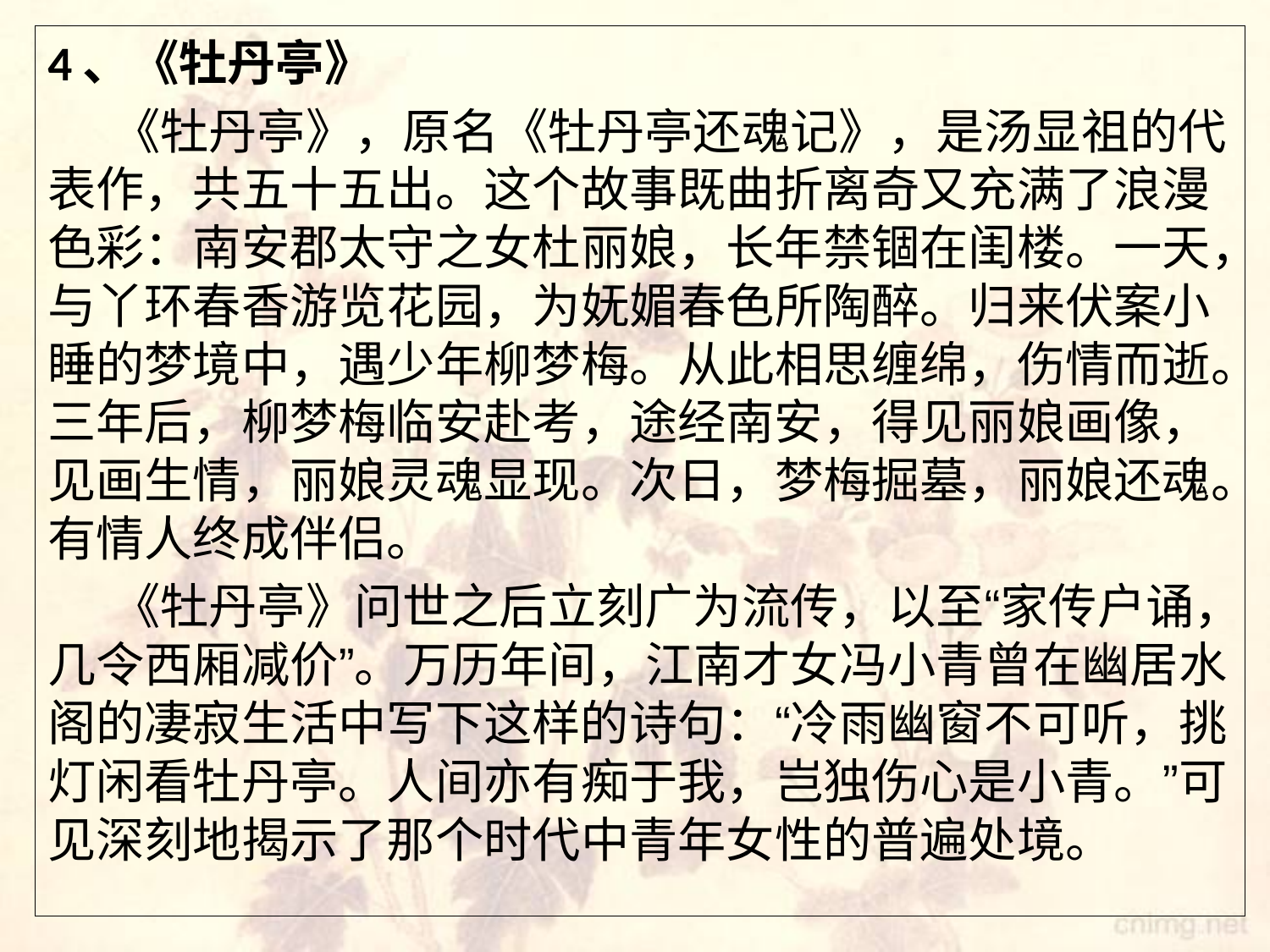

4、《牡丹亭》
    《牡丹亭》，原名《牡丹亭还魂记》，是汤显祖的代表作，共五十五出。这个故事既曲折离奇又充满了浪漫色彩：南安郡太守之女杜丽娘，长年禁锢在闺楼。一天，与丫环春香游览花园，为妩媚春色所陶醉。归来伏案小睡的梦境中，遇少年柳梦梅。从此相思缠绵，伤情而逝。三年后，柳梦梅临安赴考，途经南安，得见丽娘画像，见画生情，丽娘灵魂显现。次日，梦梅掘墓，丽娘还魂。有情人终成伴侣。
    《牡丹亭》问世之后立刻广为流传，以至“家传户诵，几令西厢减价”。万历年间，江南才女冯小青曾在幽居水阁的凄寂生活中写下这样的诗句：“冷雨幽窗不可听，挑灯闲看牡丹亭。人间亦有痴于我，岂独伤心是小青。”可见深刻地揭示了那个时代中青年女性的普遍处境。